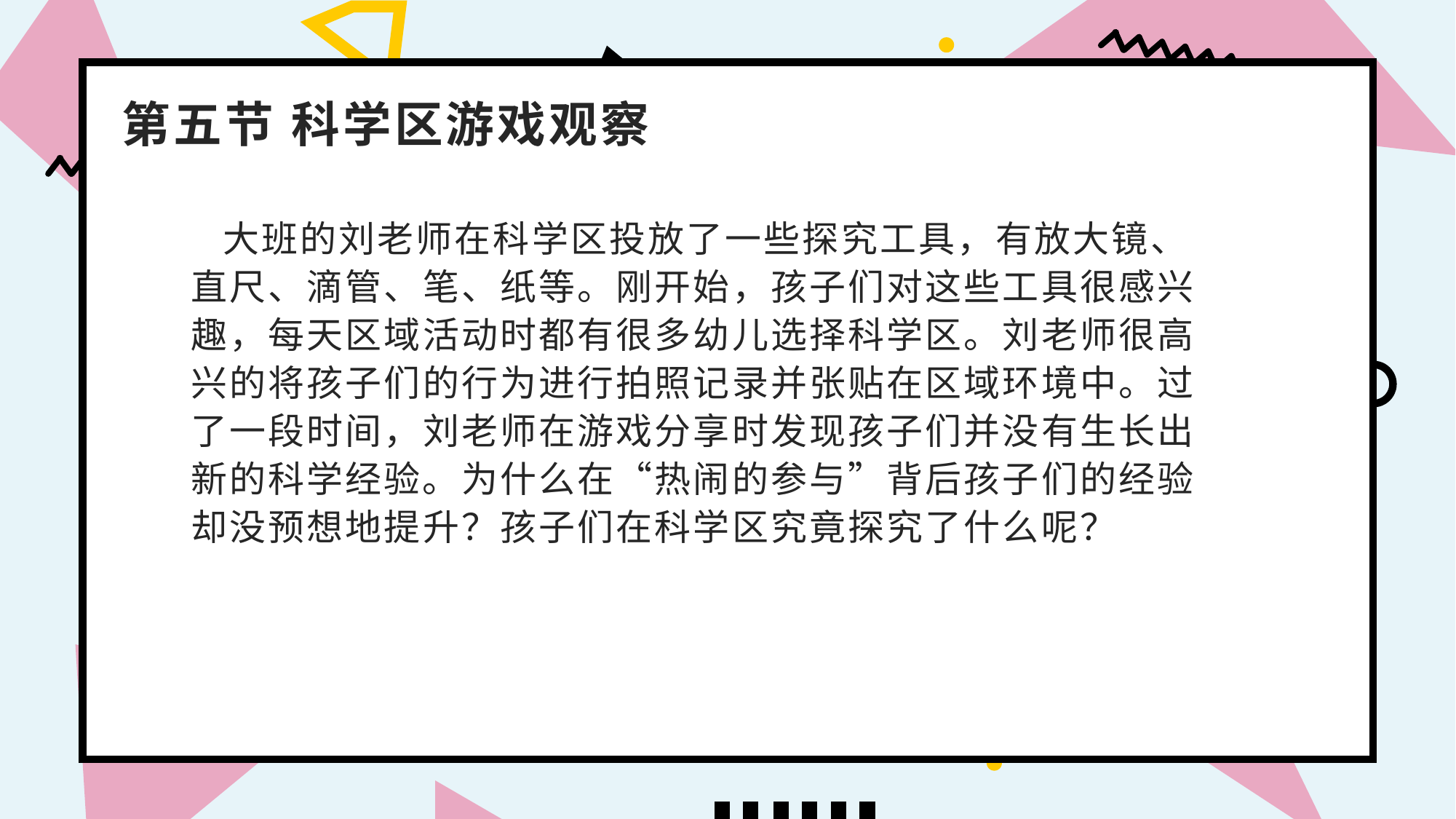

# 第五节 科学区游戏观察
大班的刘老师在科学区投放了一些探究工具，有放大镜、直尺、滴管、笔、纸等。刚开始，孩子们对这些工具很感兴趣，每天区域活动时都有很多幼儿选择科学区。刘老师很高兴的将孩子们的行为进行拍照记录并张贴在区域环境中。过了一段时间，刘老师在游戏分享时发现孩子们并没有生长出新的科学经验。为什么在“热闹的参与”背后孩子们的经验却没预想地提升？孩子们在科学区究竟探究了什么呢？